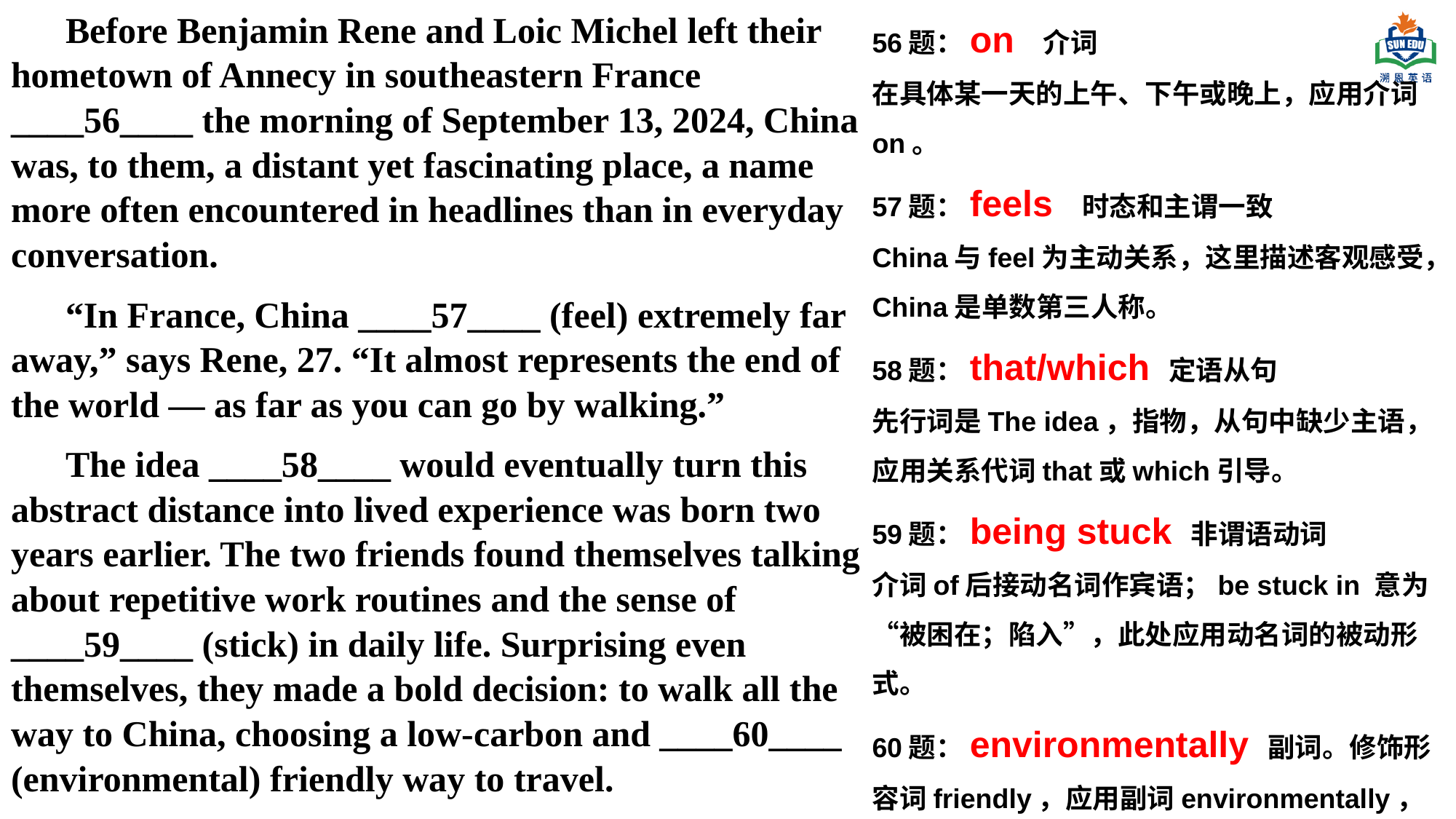

Before Benjamin Rene and Loic Michel left their hometown of Annecy in southeastern France ____56____ the morning of September 13, 2024, China was, to them, a distant yet fascinating place, a name more often encountered in headlines than in everyday conversation.
“In France, China ____57____ (feel) extremely far away,” says Rene, 27. “It almost represents the end of the world — as far as you can go by walking.”
The idea ____58____ would eventually turn this abstract distance into lived experience was born two years earlier. The two friends found themselves talking about repetitive work routines and the sense of ____59____ (stick) in daily life. Surprising even themselves, they made a bold decision: to walk all the way to China, choosing a low-carbon and ____60____ (environmental) friendly way to travel.
56题：on  介词
在具体某一天的上午、下午或晚上，应用介词on。
57题：feels  时态和主谓一致
China与feel为主动关系，这里描述客观感受，China是单数第三人称。
58题：that/which 定语从句
先行词是The idea，指物，从句中缺少主语，应用关系代词that或which引导。
59题：being stuck 非谓语动词
介词of后接动名词作宾语；be stuck in 意为“被困在；陷入”，此处应用动名词的被动形式。
60题：environmentally 副词。修饰形容词friendly，应用副词environmentally，构成environmentally friendly，表“环保的。